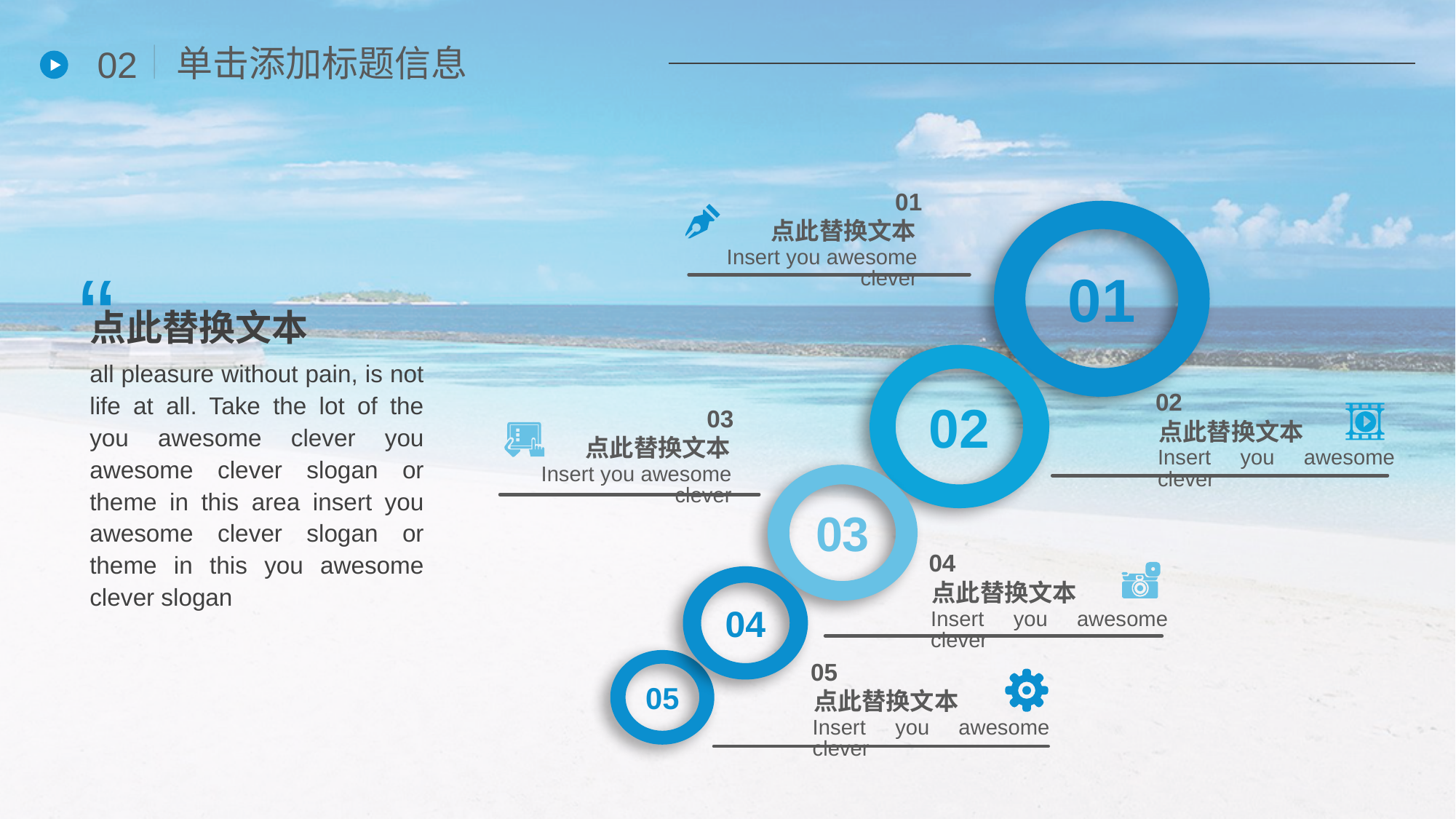

单击添加标题信息
02

01
点此替换文本
Insert you awesome clever

01
“
点此替换文本

all pleasure without pain, is not life at all. Take the lot of the you awesome clever you awesome clever slogan or theme in this area insert you awesome clever slogan or theme in this you awesome clever slogan

02
02

点此替换文本
Insert you awesome clever
03
点此替换文本
Insert you awesome clever

03
04
点此替换文本
Insert you awesome clever

04

05
05
点此替换文本
Insert you awesome clever